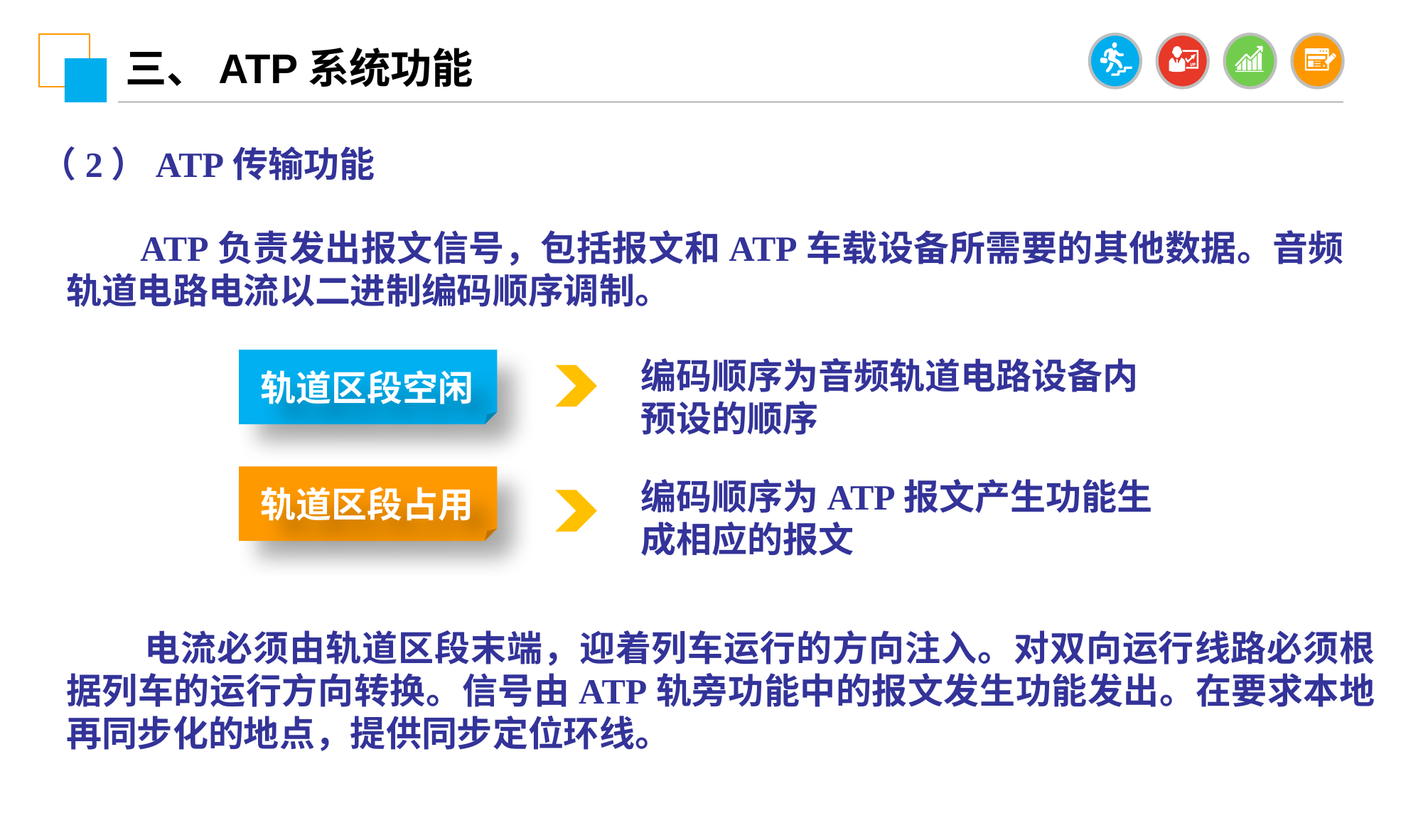

三、ATP系统功能
（2）ATP传输功能
        ATP负责发出报文信号，包括报文和ATP车载设备所需要的其他数据。音频轨道电路电流以二进制编码顺序调制。
编码顺序为音频轨道电路设备内预设的顺序

轨道区段空闲

轨道区段占用
编码顺序为ATP报文产生功能生成相应的报文

        电流必须由轨道区段末端，迎着列车运行的方向注入。对双向运行线路必须根据列车的运行方向转换。信号由ATP轨旁功能中的报文发生功能发出。在要求本地再同步化的地点，提供同步定位环线。